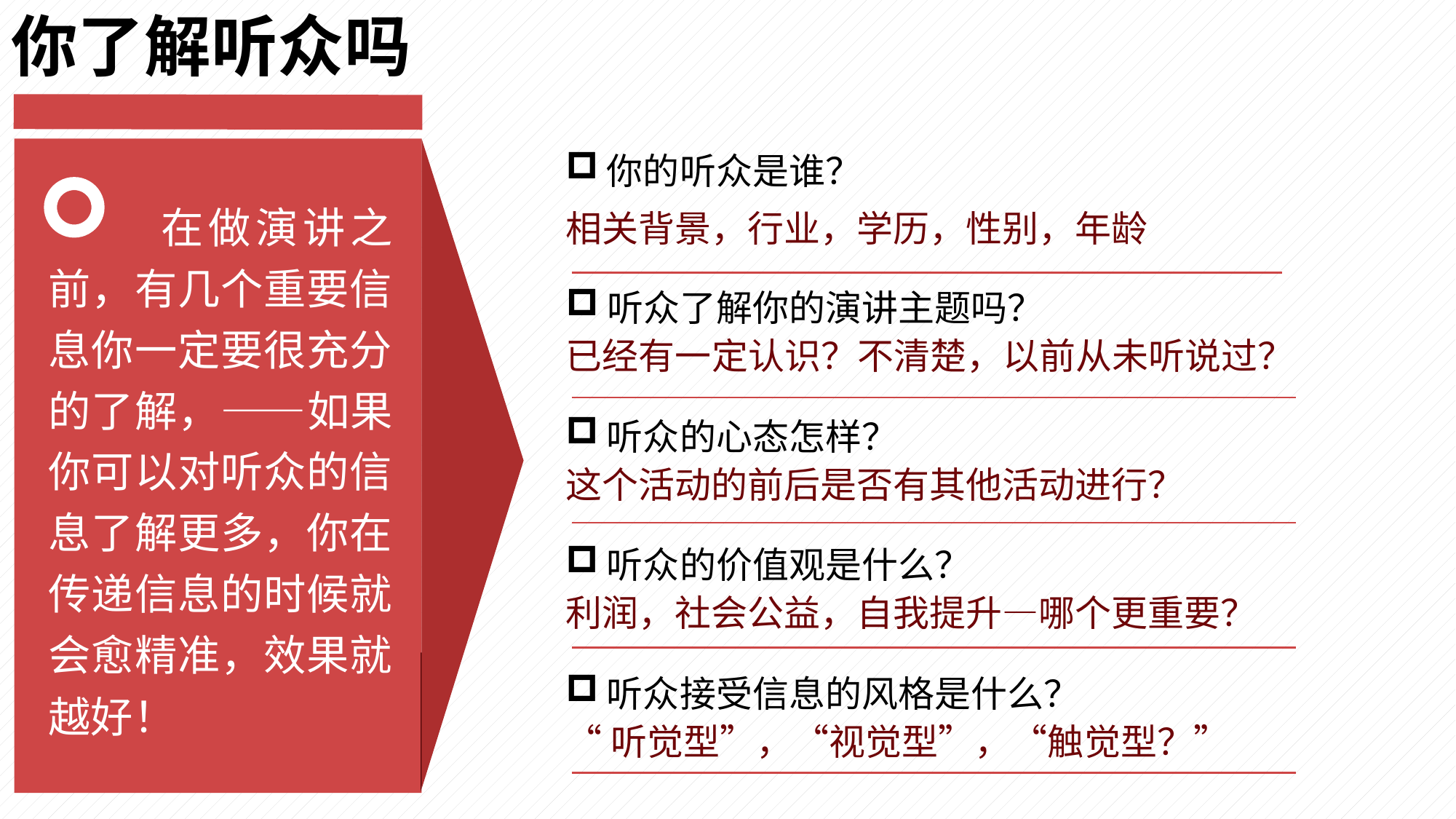

# 你了解听众吗
你的听众是谁？
相关背景，行业，学历，性别，年龄

   在做演讲之前，有几个重要信息你一定要很充分的了解，——如果你可以对听众的信息了解更多，你在传递信息的时候就会愈精准，效果就越好！

听众了解你的演讲主题吗？
已经有一定认识？不清楚，以前从未听说过？
听众的心态怎样？
这个活动的前后是否有其他活动进行？

听众的价值观是什么？
利润，社会公益，自我提升—哪个更重要？
听众接受信息的风格是什么？
“听觉型”，“视觉型”，“触觉型？”